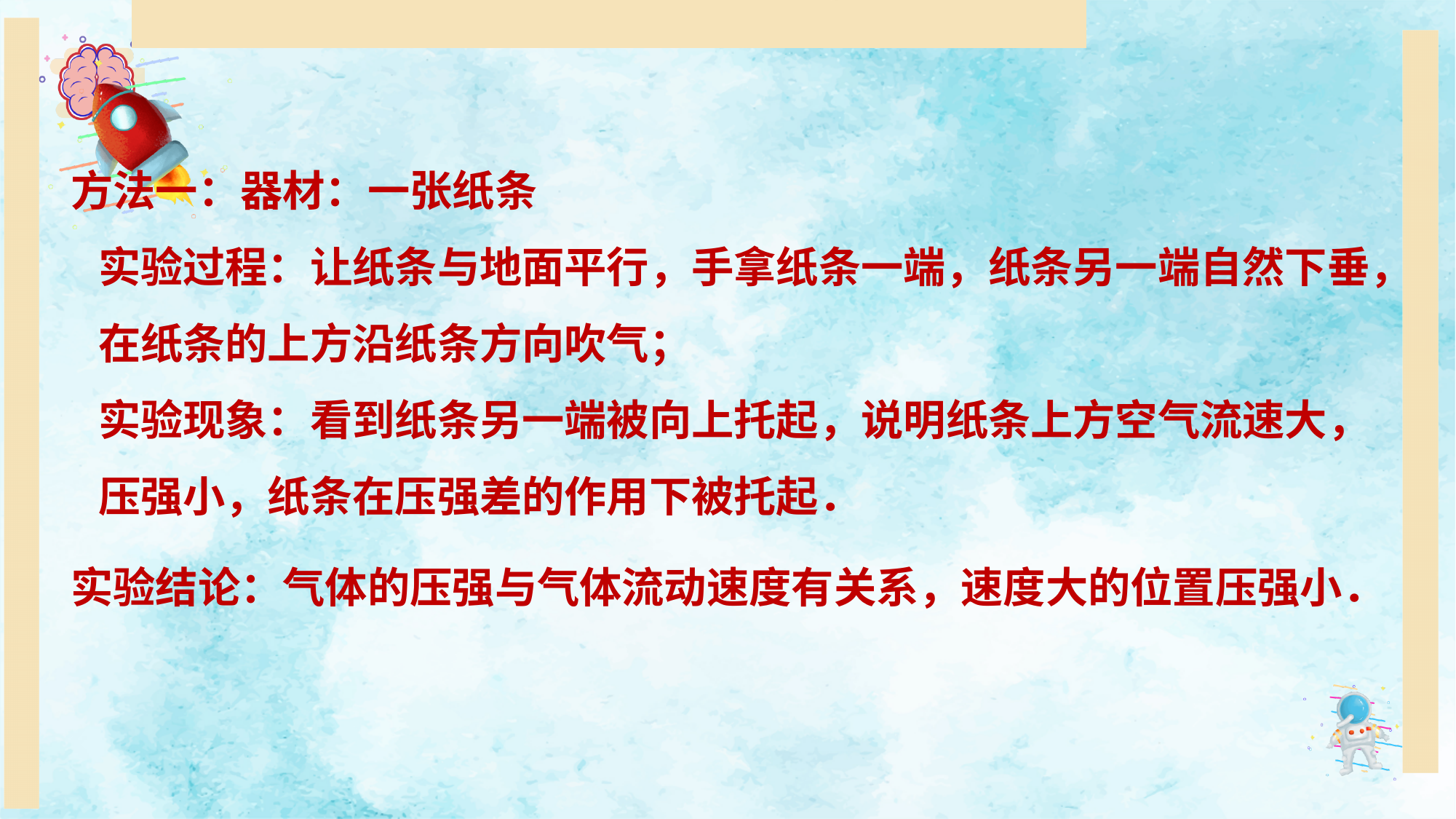

方法一：器材：一张纸条
实验过程：让纸条与地面平行，手拿纸条一端，纸条另一端自然下垂，在纸条的上方沿纸条方向吹气；
实验现象：看到纸条另一端被向上托起，说明纸条上方空气流速大，压强小，纸条在压强差的作用下被托起．
实验结论：气体的压强与气体流动速度有关系，速度大的位置压强小．